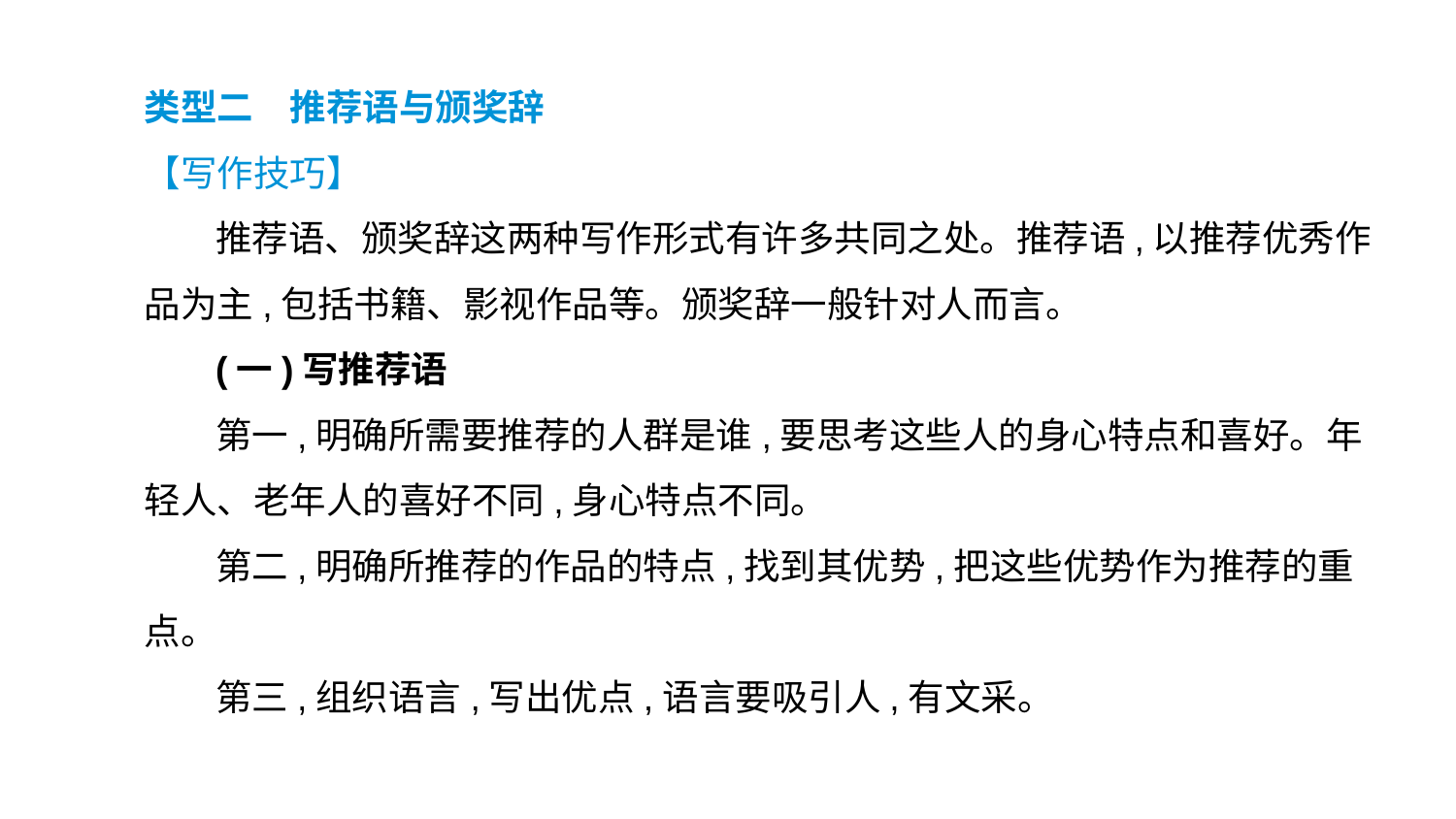

类型二　推荐语与颁奖辞
【写作技巧】
推荐语、颁奖辞这两种写作形式有许多共同之处。推荐语,以推荐优秀作品为主,包括书籍、影视作品等。颁奖辞一般针对人而言。
(一)写推荐语
第一,明确所需要推荐的人群是谁,要思考这些人的身心特点和喜好。年轻人、老年人的喜好不同,身心特点不同。
第二,明确所推荐的作品的特点,找到其优势,把这些优势作为推荐的重点。
第三,组织语言,写出优点,语言要吸引人,有文采。